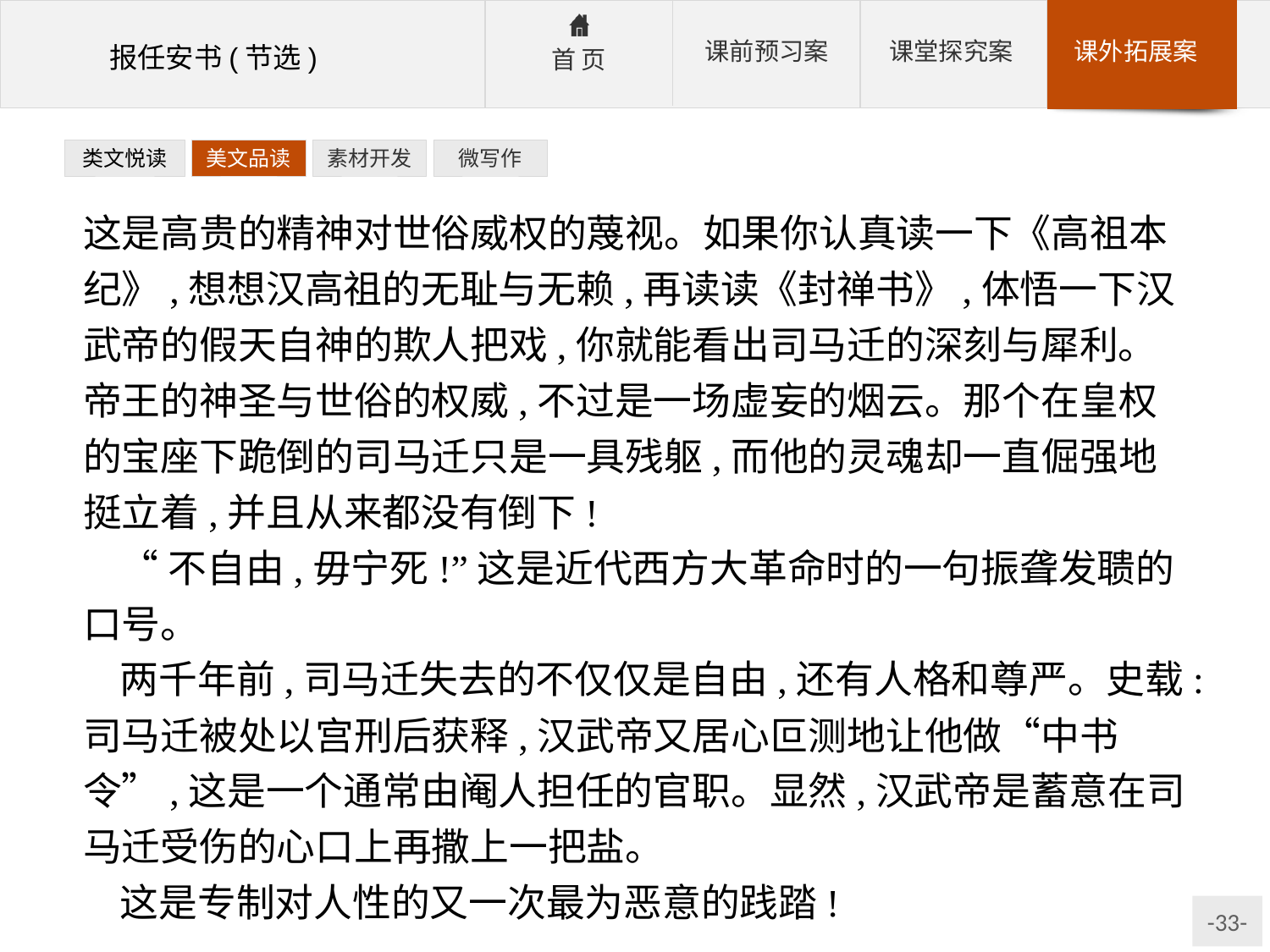

类文悦读
美文品读
素材开发
微写作
这是高贵的精神对世俗威权的蔑视。如果你认真读一下《高祖本纪》,想想汉高祖的无耻与无赖,再读读《封禅书》,体悟一下汉武帝的假天自神的欺人把戏,你就能看出司马迁的深刻与犀利。帝王的神圣与世俗的权威,不过是一场虚妄的烟云。那个在皇权的宝座下跪倒的司马迁只是一具残躯,而他的灵魂却一直倔强地挺立着,并且从来都没有倒下!
“不自由,毋宁死!”这是近代西方大革命时的一句振聋发聩的口号。
两千年前,司马迁失去的不仅仅是自由,还有人格和尊严。史载:司马迁被处以宫刑后获释,汉武帝又居心叵测地让他做“中书令”,这是一个通常由阉人担任的官职。显然,汉武帝是蓄意在司马迁受伤的心口上再撒上一把盐。
这是专制对人性的又一次最为恶意的践踏!